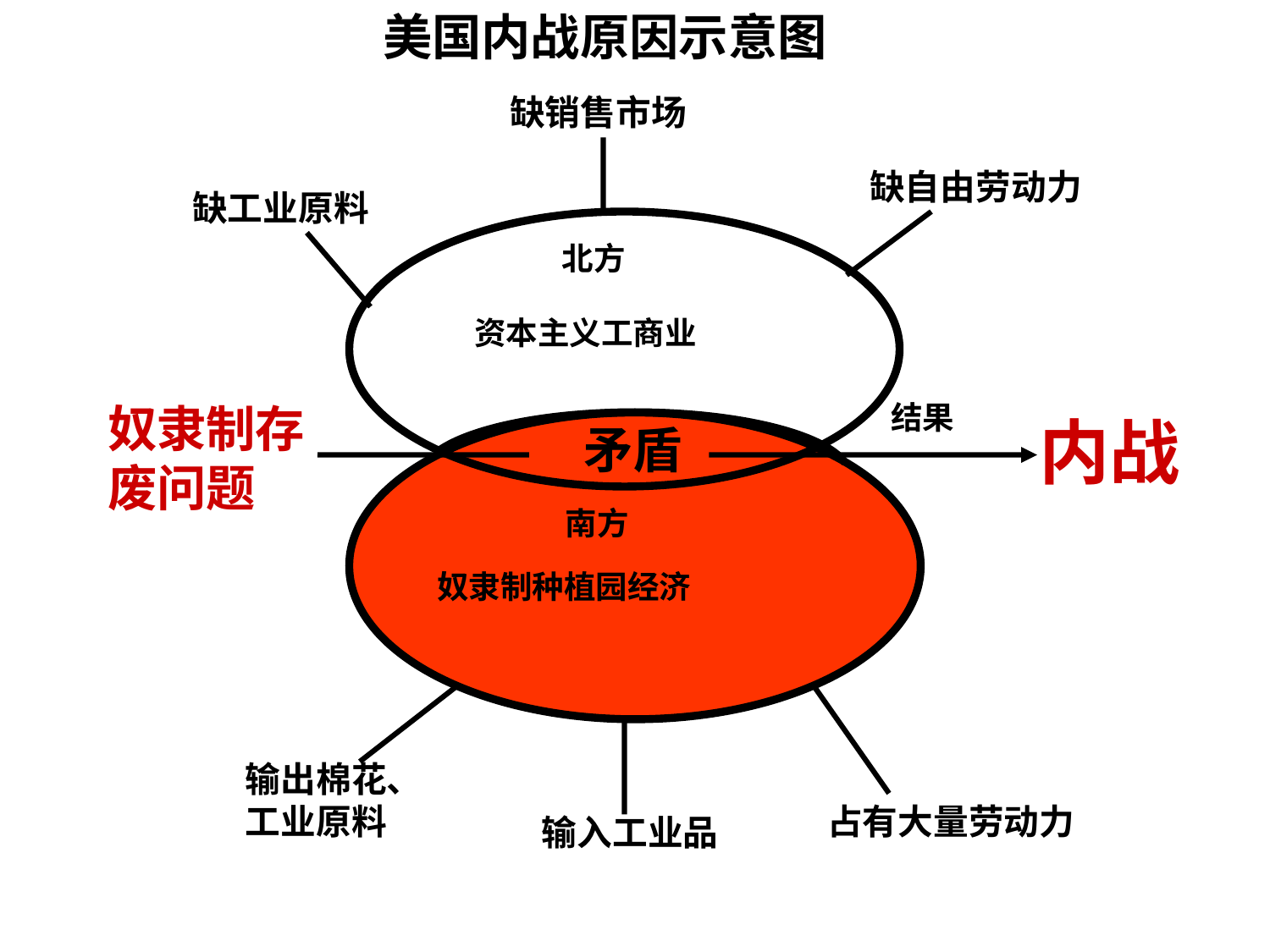

美国内战原因示意图
缺销售市场

缺自由劳动力

缺工业原料

北方
资本主义工商业
奴隶制存废问题

结果

内战

矛盾
  南方
     奴隶制种植园经济

输出棉花、工业原料

占有大量劳动力

输入工业品